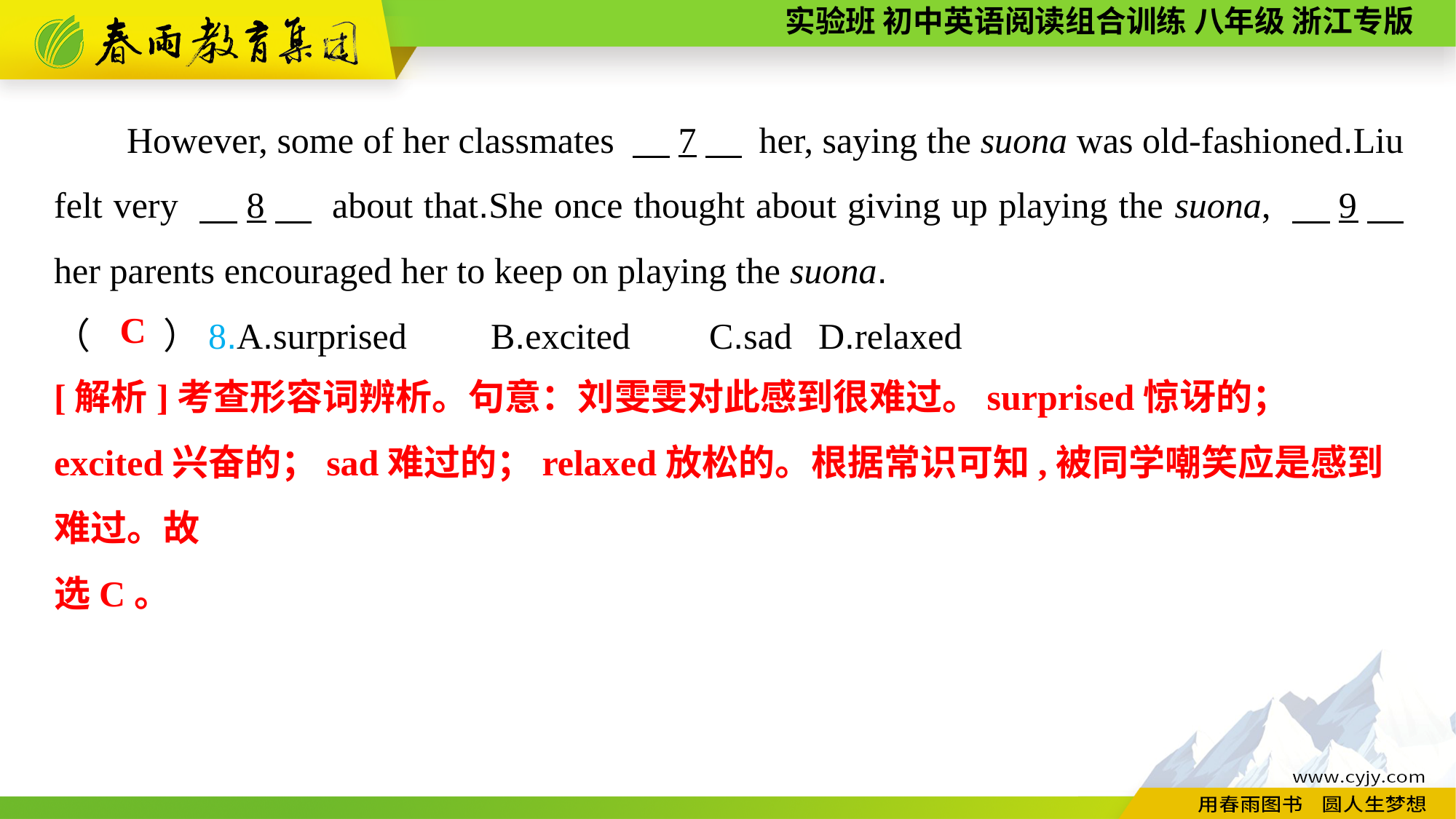

However, some of her classmates 　7　 her, saying the suona was old-fashioned.Liu felt very 　8　 about that.She once thought about giving up playing the suona, 　9　 her parents encouraged her to keep on playing the suona.
（　　）8.A.surprised	B.excited	C.sad	D.relaxed
C
[解析]考查形容词辨析。句意：刘雯雯对此感到很难过。surprised惊讶的；excited兴奋的；sad难过的；relaxed放松的。根据常识可知,被同学嘲笑应是感到难过。故
选C。